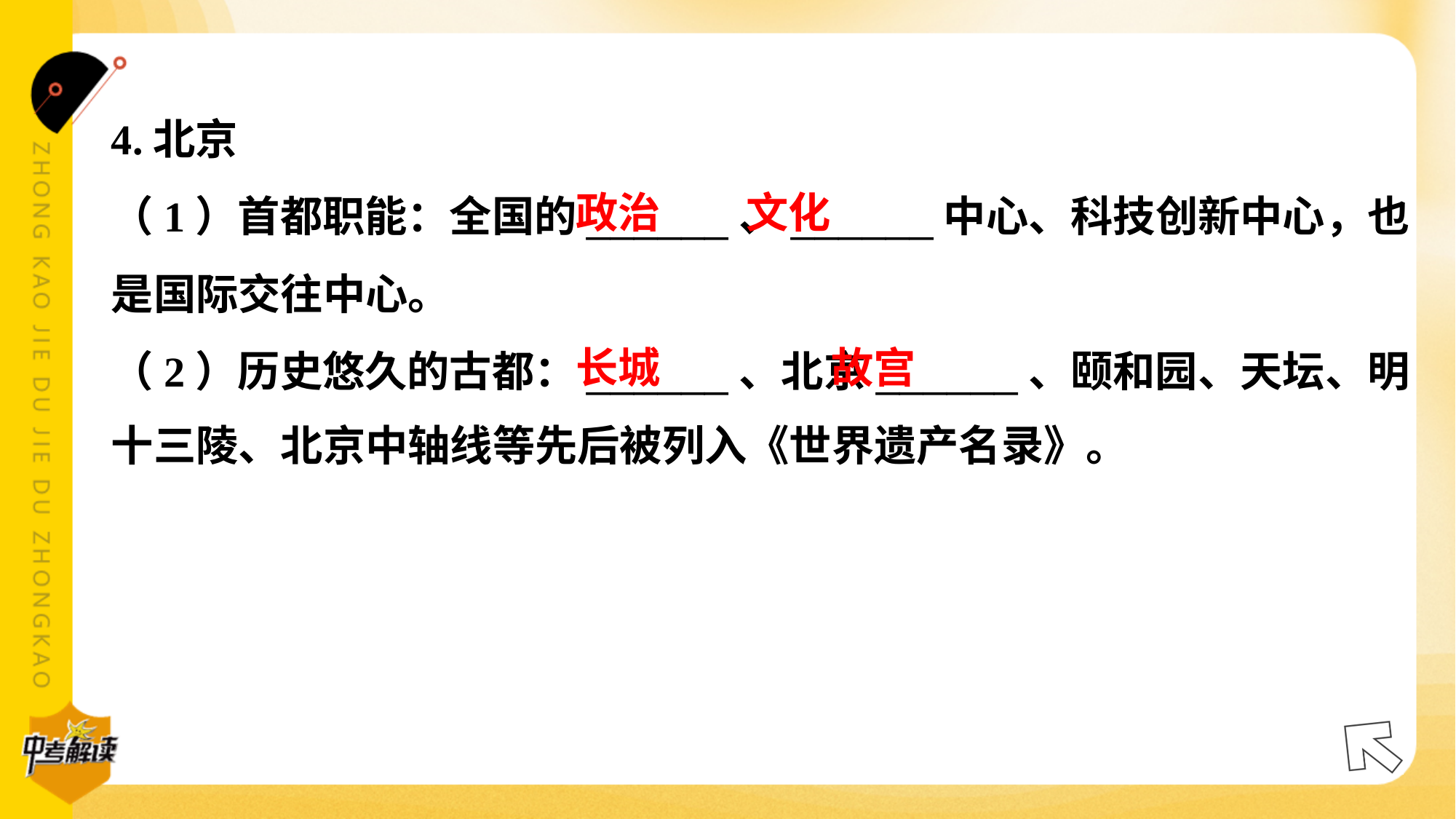

4.北京
（1）首都职能：全国的______、______中心、科技创新中心，也
是国际交往中心。
（2）历史悠久的古都：______、北京______、颐和园、天坛、明
十三陵、北京中轴线等先后被列入《世界遗产名录》。#5.2
政治
文化
长城
故宫